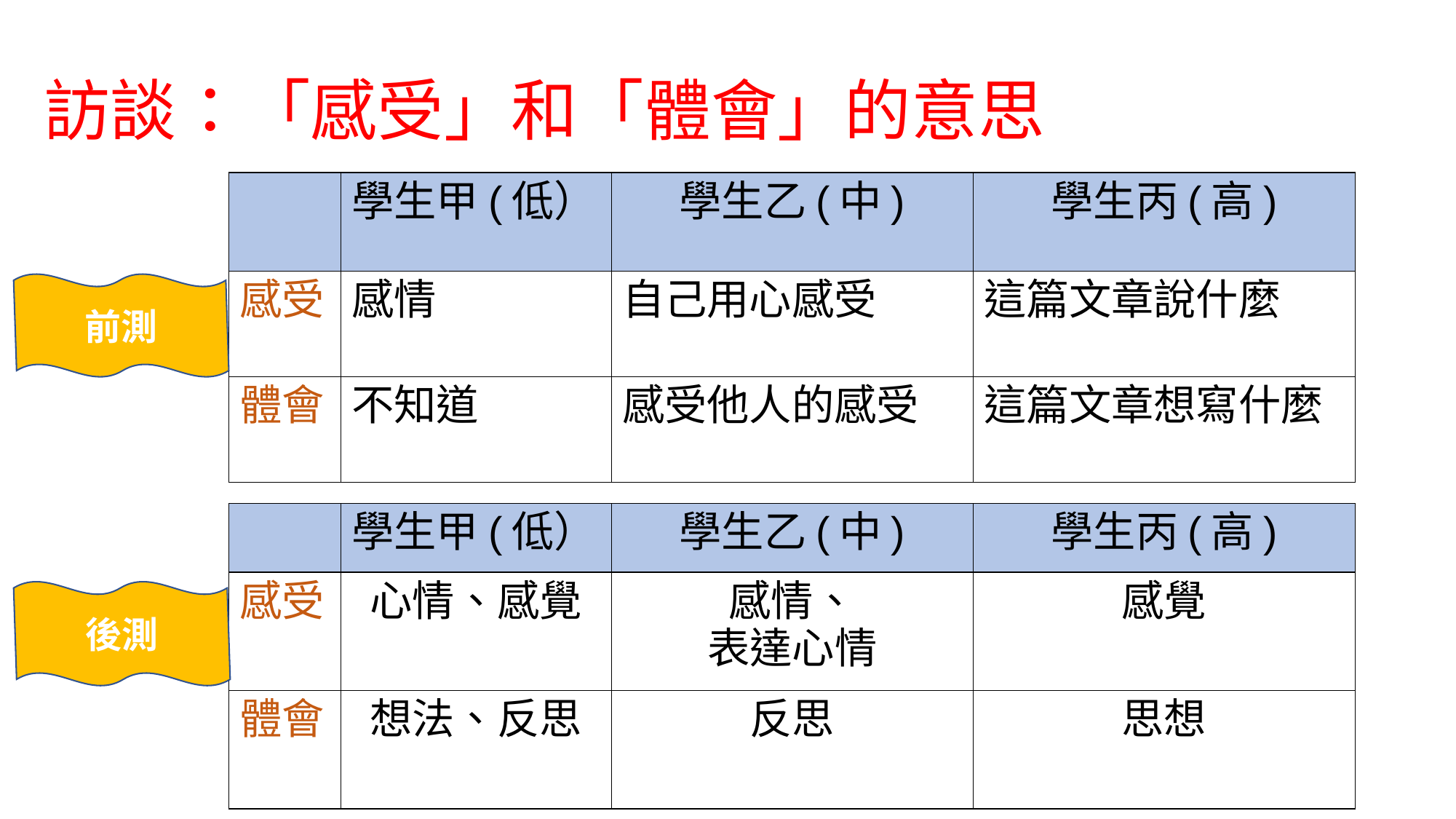

# 訪談：「感受」和「體會」的意思
|  | 學生甲(低） | 學生乙(中) | 學生丙(高) |
| --- | --- | --- | --- |
| 感受 | 感情 | 自己用心感受 | 這篇文章說什麼 |
| 體會 | 不知道 | 感受他人的感受 | 這篇文章想寫什麼 |

前測
|  | 學生甲(低） | 學生乙(中) | 學生丙(高) |
| --- | --- | --- | --- |
| 感受 | 心情、感覺 | 感情、 表達心情 | 感覺 |
| 體會 | 想法、反思 | 反思 | 思想 |
後測